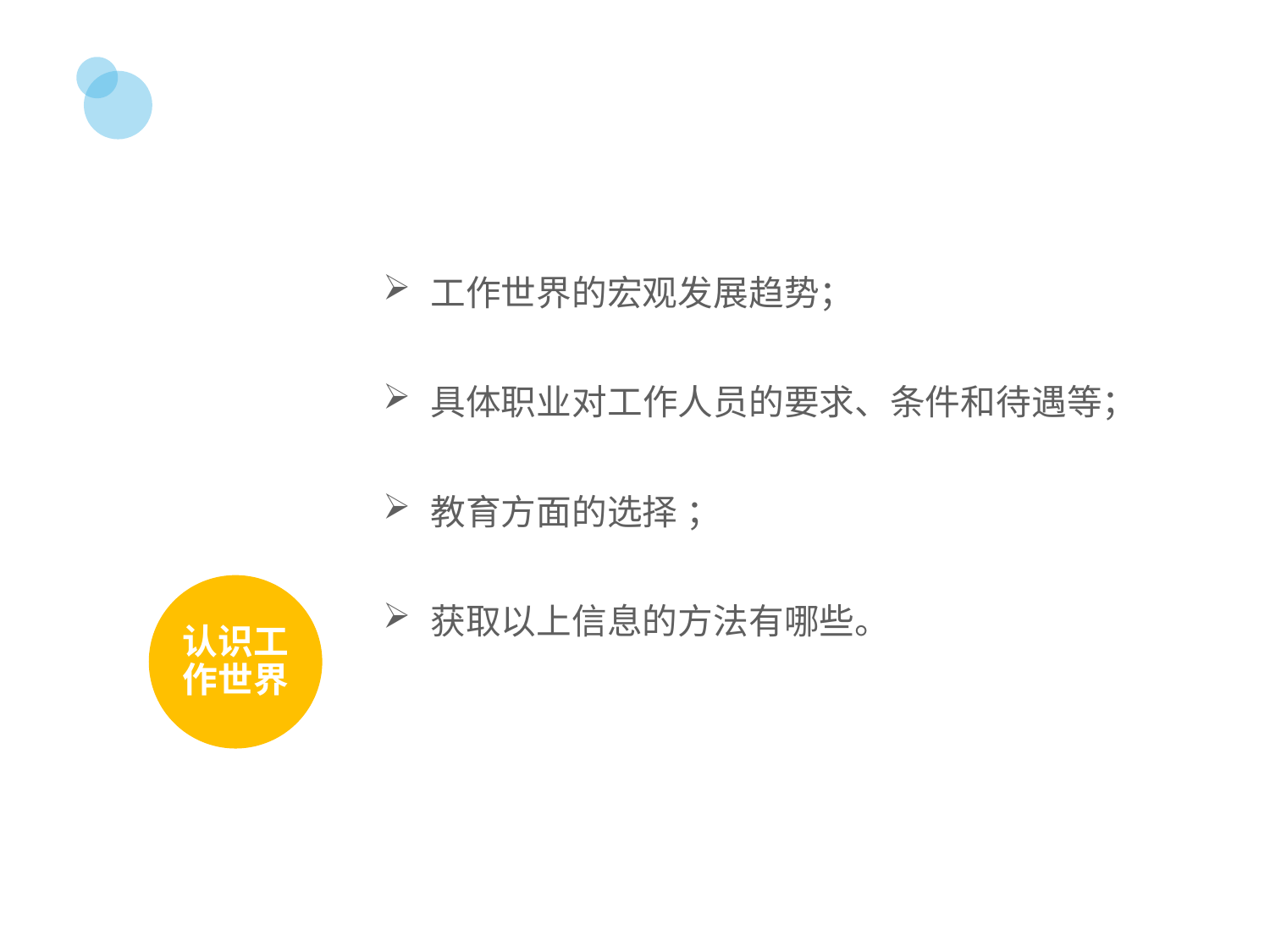

工作世界的宏观发展趋势；
具体职业对工作人员的要求、条件和待遇等；
教育方面的选择 ；
获取以上信息的方法有哪些。

认识工作世界